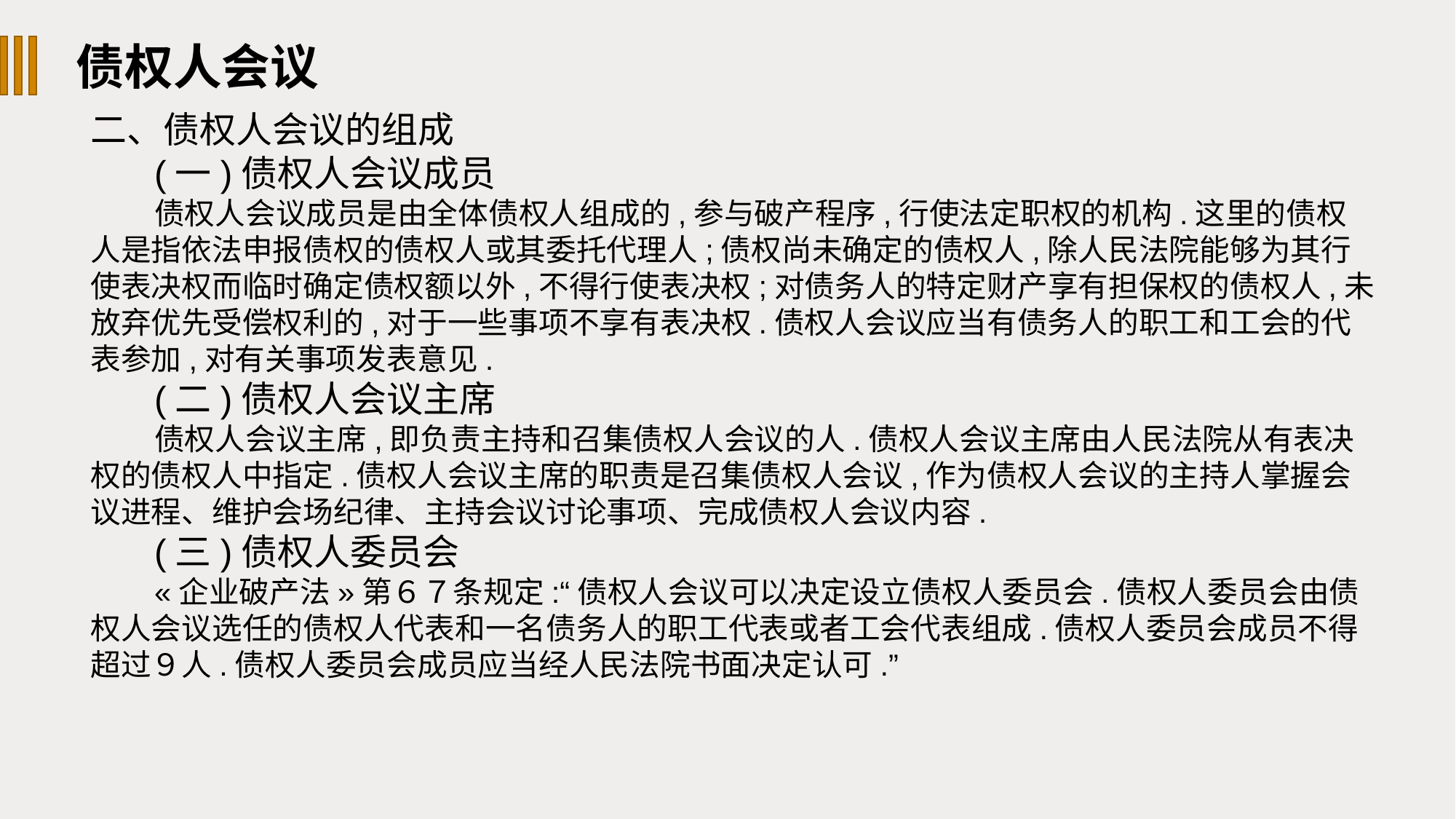

债权人会议

二、债权人会议的组成
(一)债权人会议成员
债权人会议成员是由全体债权人组成的,参与破产程序,行使法定职权的机构.这里的债权人是指依法申报债权的债权人或其委托代理人;债权尚未确定的债权人,除人民法院能够为其行使表决权而临时确定债权额以外,不得行使表决权;对债务人的特定财产享有担保权的债权人,未放弃优先受偿权利的,对于一些事项不享有表决权.债权人会议应当有债务人的职工和工会的代表参加,对有关事项发表意见.
(二)债权人会议主席
债权人会议主席,即负责主持和召集债权人会议的人.债权人会议主席由人民法院从有表决权的债权人中指定.债权人会议主席的职责是召集债权人会议,作为债权人会议的主持人掌握会议进程、维护会场纪律、主持会议讨论事项、完成债权人会议内容.
(三)债权人委员会
«企业破产法»第６７条规定:“债权人会议可以决定设立债权人委员会.债权人委员会由债权人会议选任的债权人代表和一名债务人的职工代表或者工会代表组成.债权人委员会成员不得超过９人.债权人委员会成员应当经人民法院书面决定认可.”